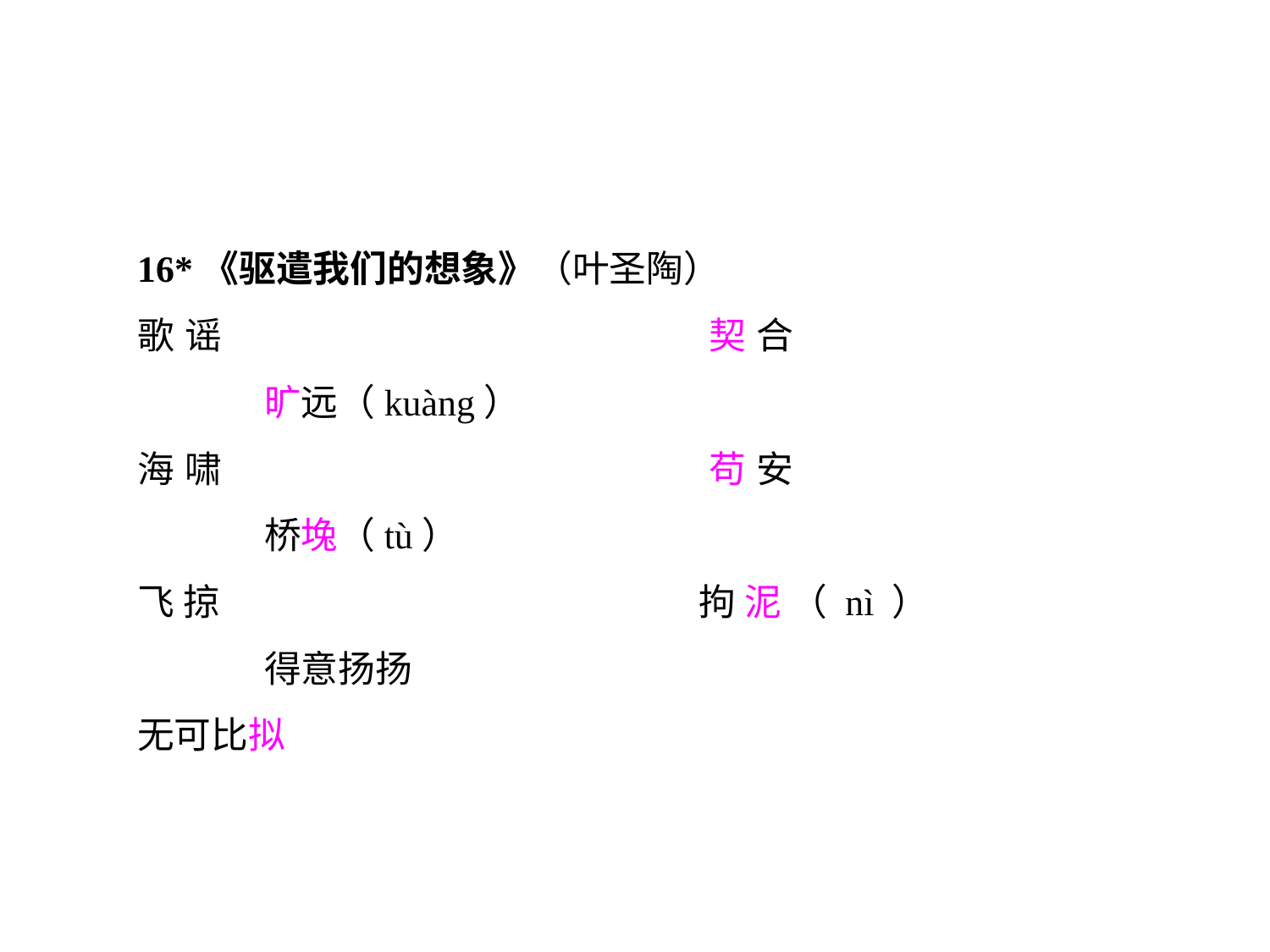

16*《驱遣我们的想象》（叶圣陶）
歌谣				契合				旷远（kuàng）
海啸				苟安				桥堍（tù）
飞掠				拘泥（nì）			得意扬扬
无可比拟